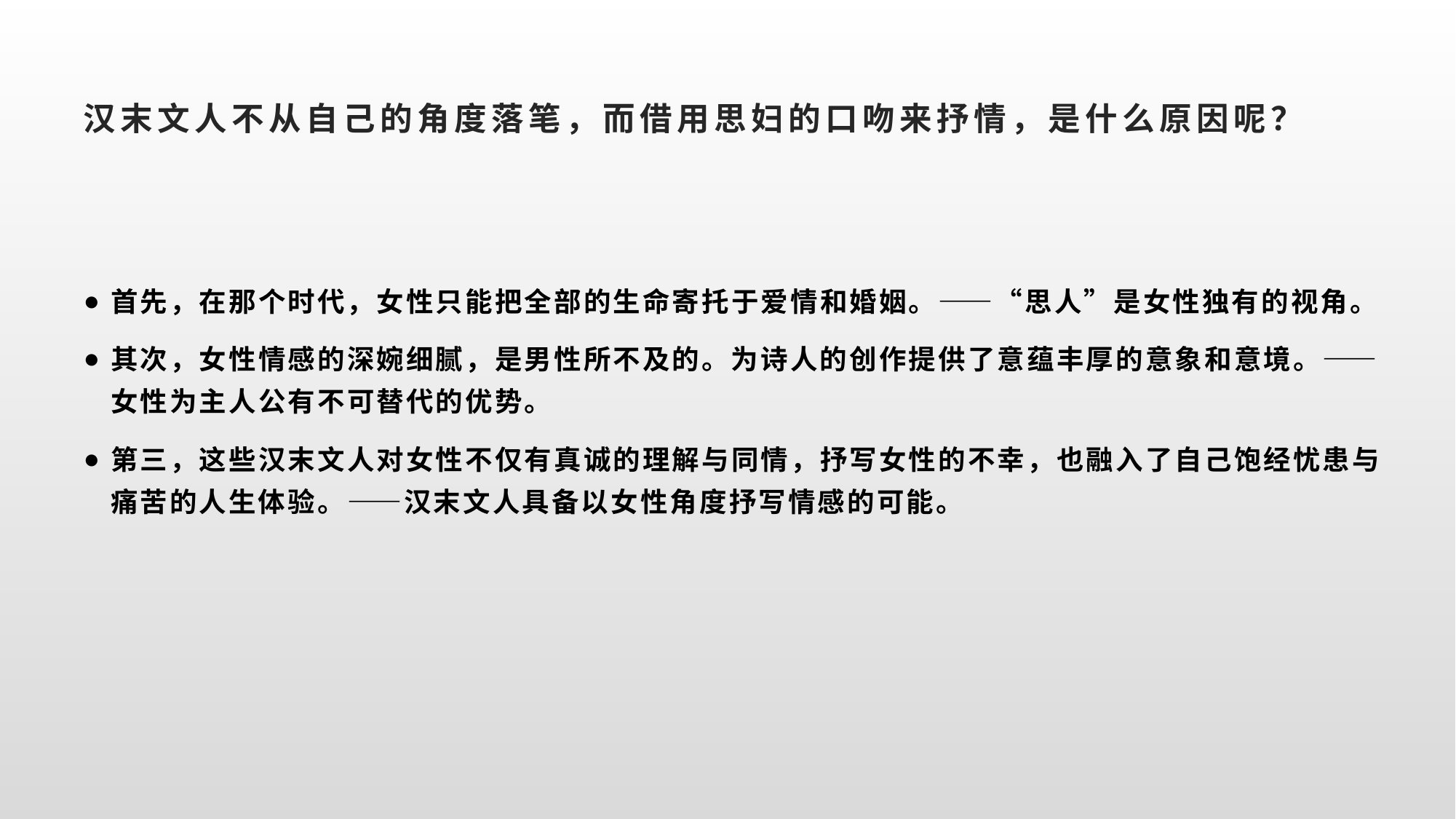

# 汉末文人不从自己的角度落笔，而借用思妇的口吻来抒情，是什么原因呢？
首先，在那个时代，女性只能把全部的生命寄托于爱情和婚姻。——“思人”是女性独有的视角。
其次，女性情感的深婉细腻，是男性所不及的。为诗人的创作提供了意蕴丰厚的意象和意境。——女性为主人公有不可替代的优势。
第三，这些汉末文人对女性不仅有真诚的理解与同情，抒写女性的不幸，也融入了自己饱经忧患与痛苦的人生体验。——汉末文人具备以女性角度抒写情感的可能。